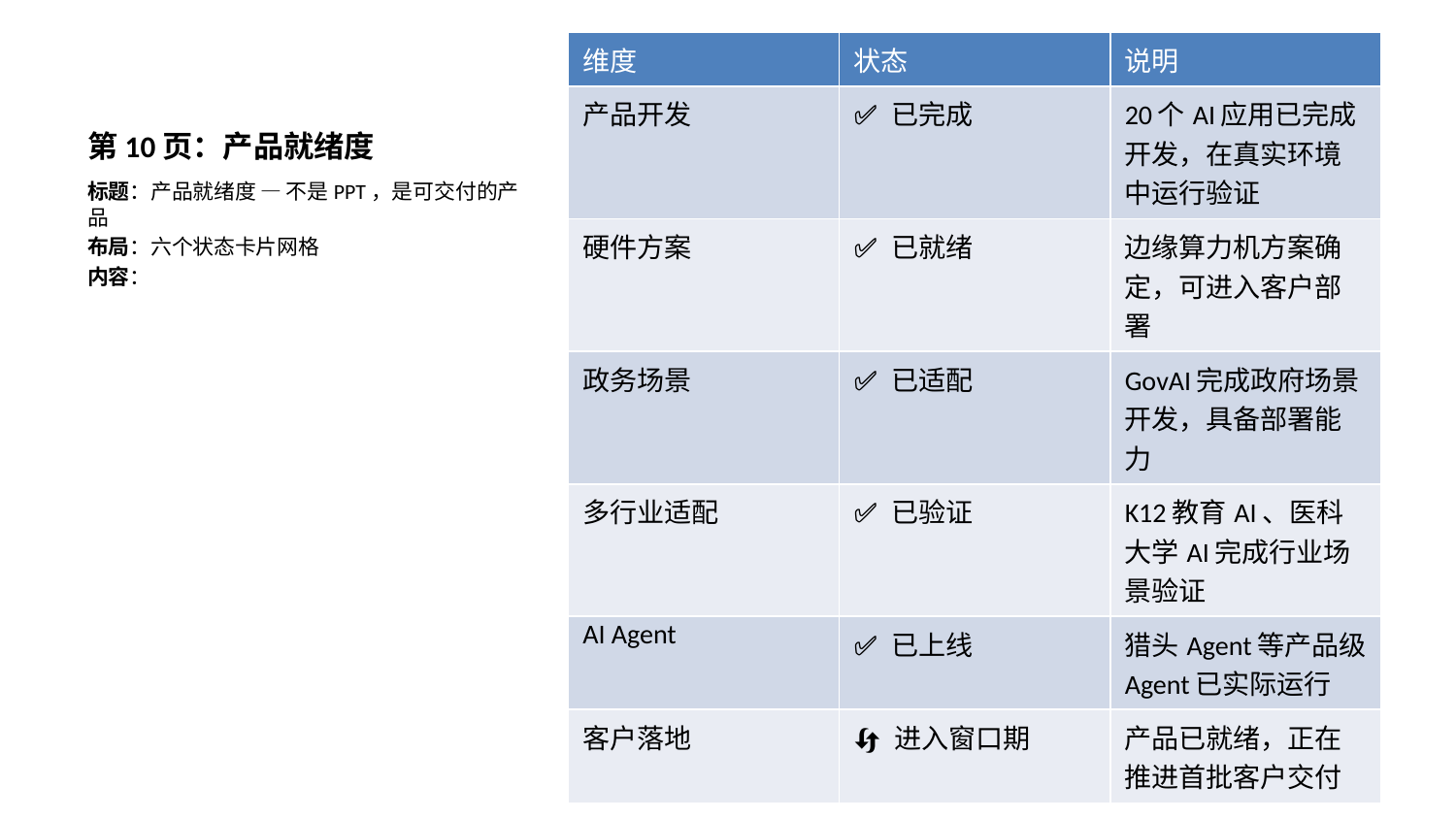

| 维度 | 状态 | 说明 |
| --- | --- | --- |
| 产品开发 | ✅ 已完成 | 20个AI应用已完成开发，在真实环境中运行验证 |
| 硬件方案 | ✅ 已就绪 | 边缘算力机方案确定，可进入客户部署 |
| 政务场景 | ✅ 已适配 | GovAI完成政府场景开发，具备部署能力 |
| 多行业适配 | ✅ 已验证 | K12教育AI、医科大学AI完成行业场景验证 |
| AI Agent | ✅ 已上线 | 猎头Agent等产品级Agent已实际运行 |
| 客户落地 | 🔄 进入窗口期 | 产品已就绪，正在推进首批客户交付 |
# 第10页：产品就绪度
标题：产品就绪度 — 不是PPT，是可交付的产品
布局：六个状态卡片网格
内容：